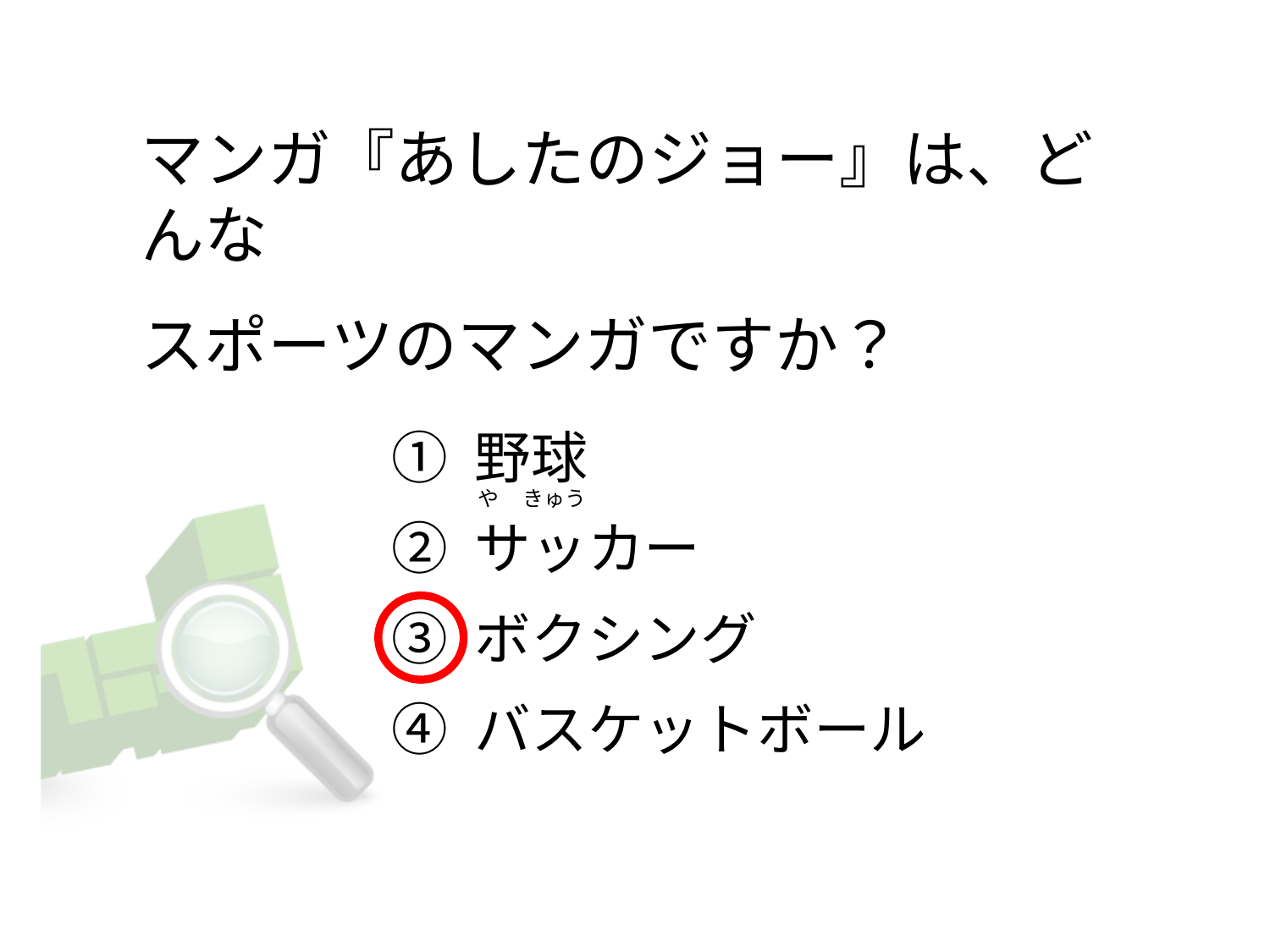

# マンガ『あしたのジョー』は、どんな   スポーツのマンガですか？
① 野球
② サッカー
③ ボクシング
④ バスケットボール
や     きゅう